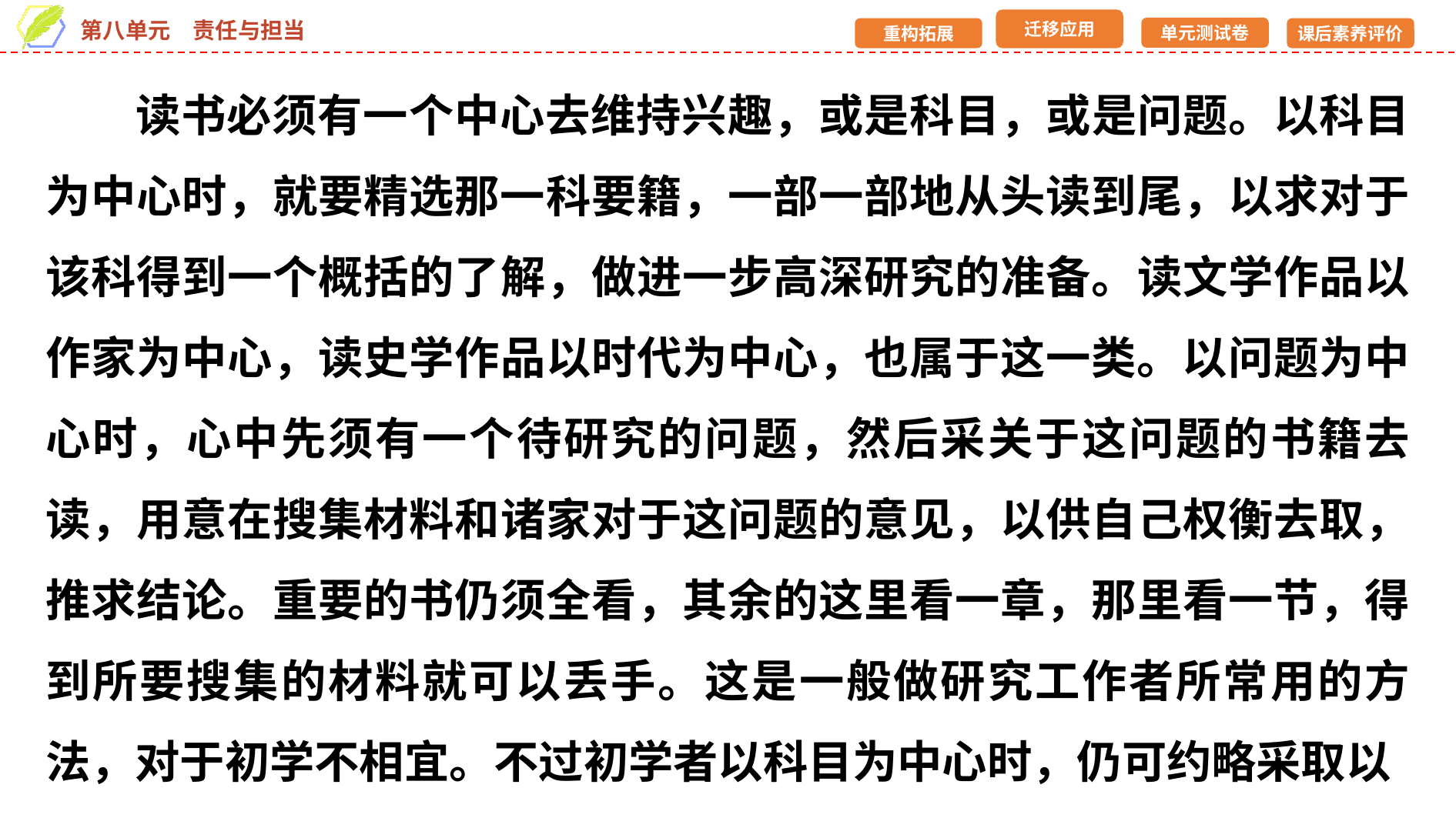

读书必须有一个中心去维持兴趣，或是科目，或是问题。以科目为中心时，就要精选那一科要籍，一部一部地从头读到尾，以求对于该科得到一个概括的了解，做进一步高深研究的准备。读文学作品以作家为中心，读史学作品以时代为中心，也属于这一类。以问题为中心时，心中先须有一个待研究的问题，然后采关于这问题的书籍去读，用意在搜集材料和诸家对于这问题的意见，以供自己权衡去取，推求结论。重要的书仍须全看，其余的这里看一章，那里看一节，得到所要搜集的材料就可以丢手。这是一般做研究工作者所常用的方法，对于初学不相宜。不过初学者以科目为中心时，仍可约略采取以